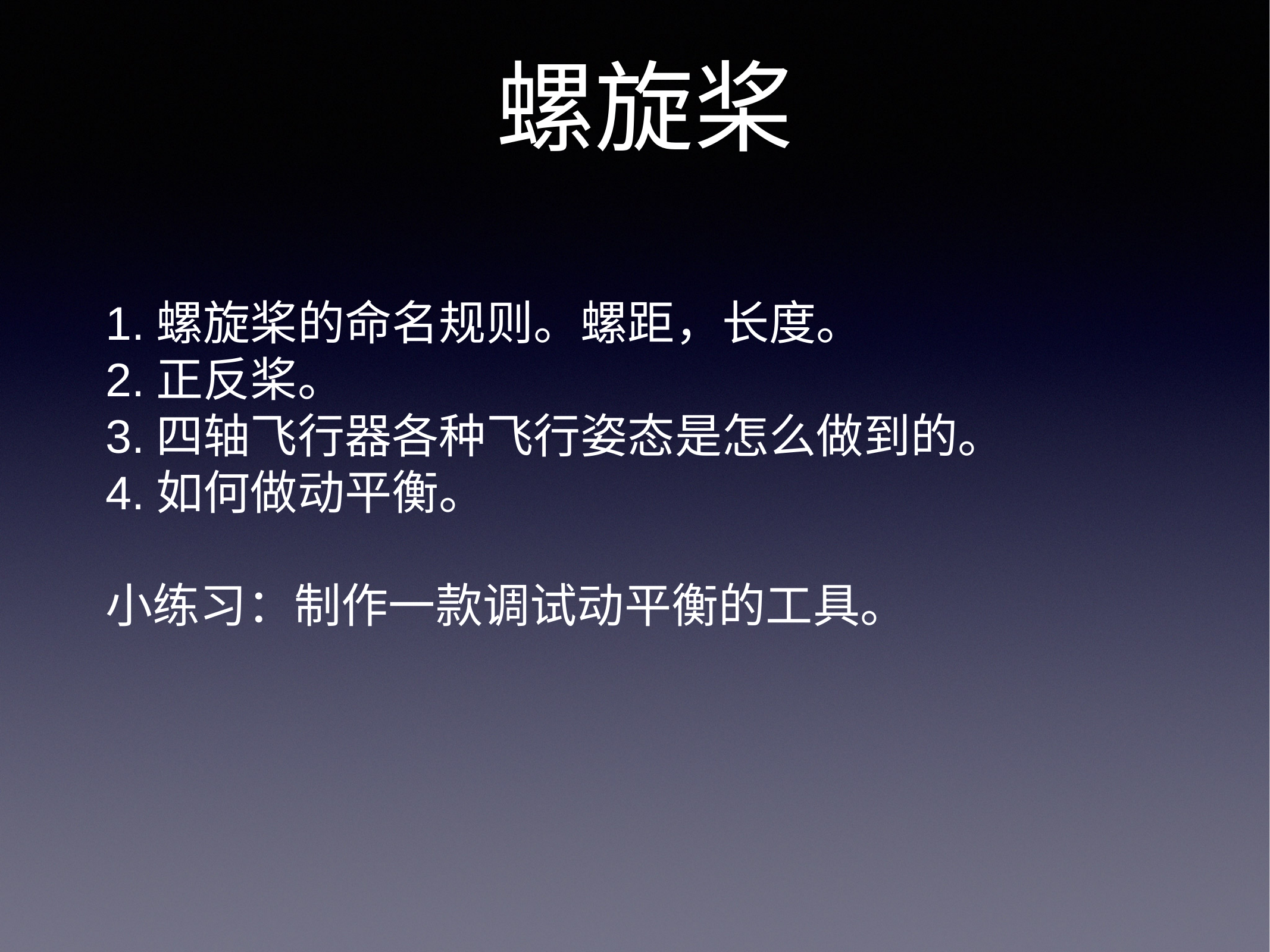

螺旋桨
1.螺旋桨的命名规则。螺距，长度。
2.正反桨。
3.四轴飞行器各种飞行姿态是怎么做到的。
4.如何做动平衡。

小练习：制作一款调试动平衡的工具。